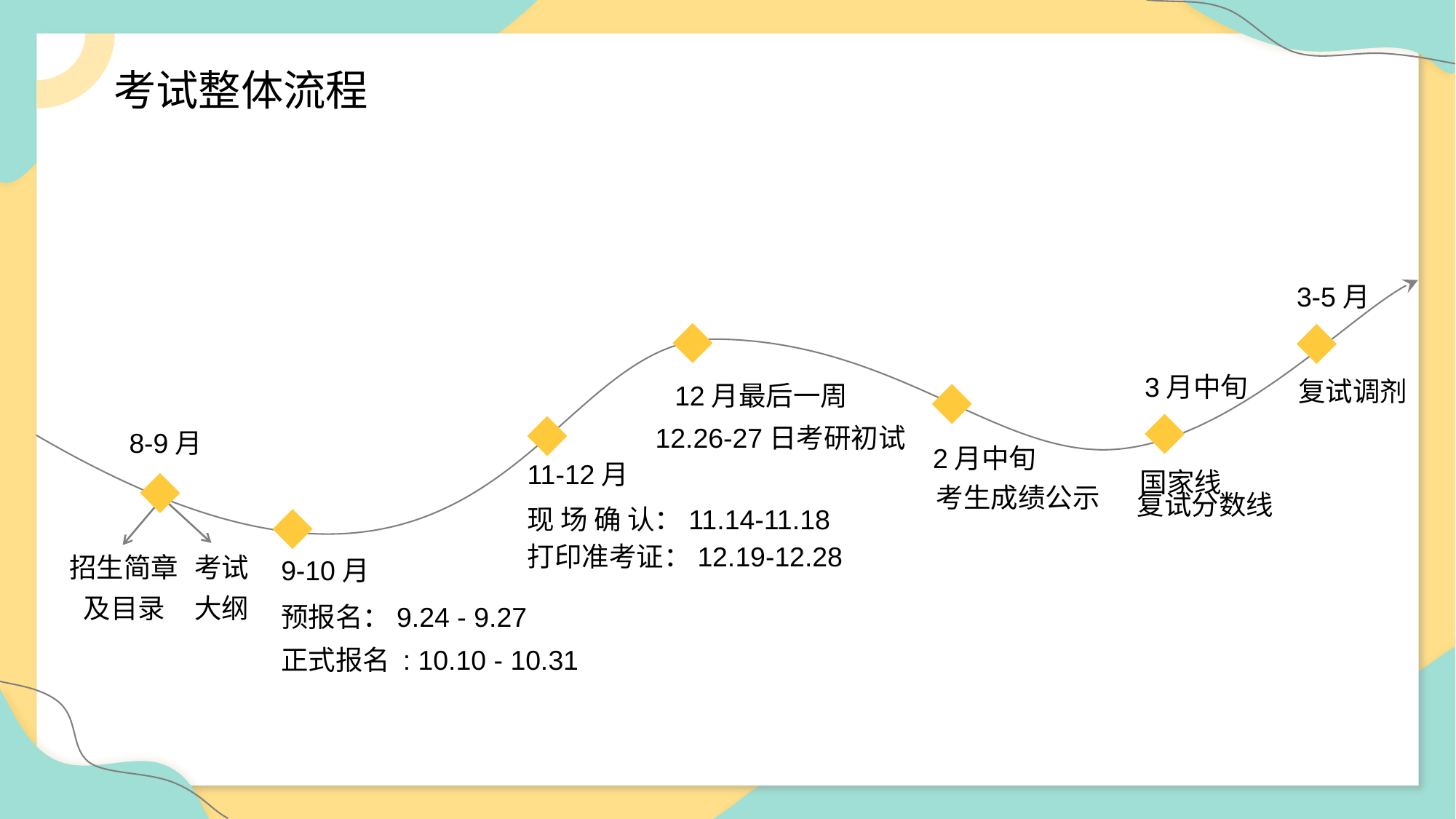

# 考试整体流程
3-5月

3月中旬
复试调剂
12月最后一周

12.26-27日考研初试
8-9月
2月中旬
国家线
11-12月

考生成绩公示
现 场 确 认：11.14-11.18
复试分数线

打印准考证：12.19-12.28
招生简章
及目录
考试大纲
9-10月
预报名：9.24 - 9.27
正式报名 : 10.10 - 10.31